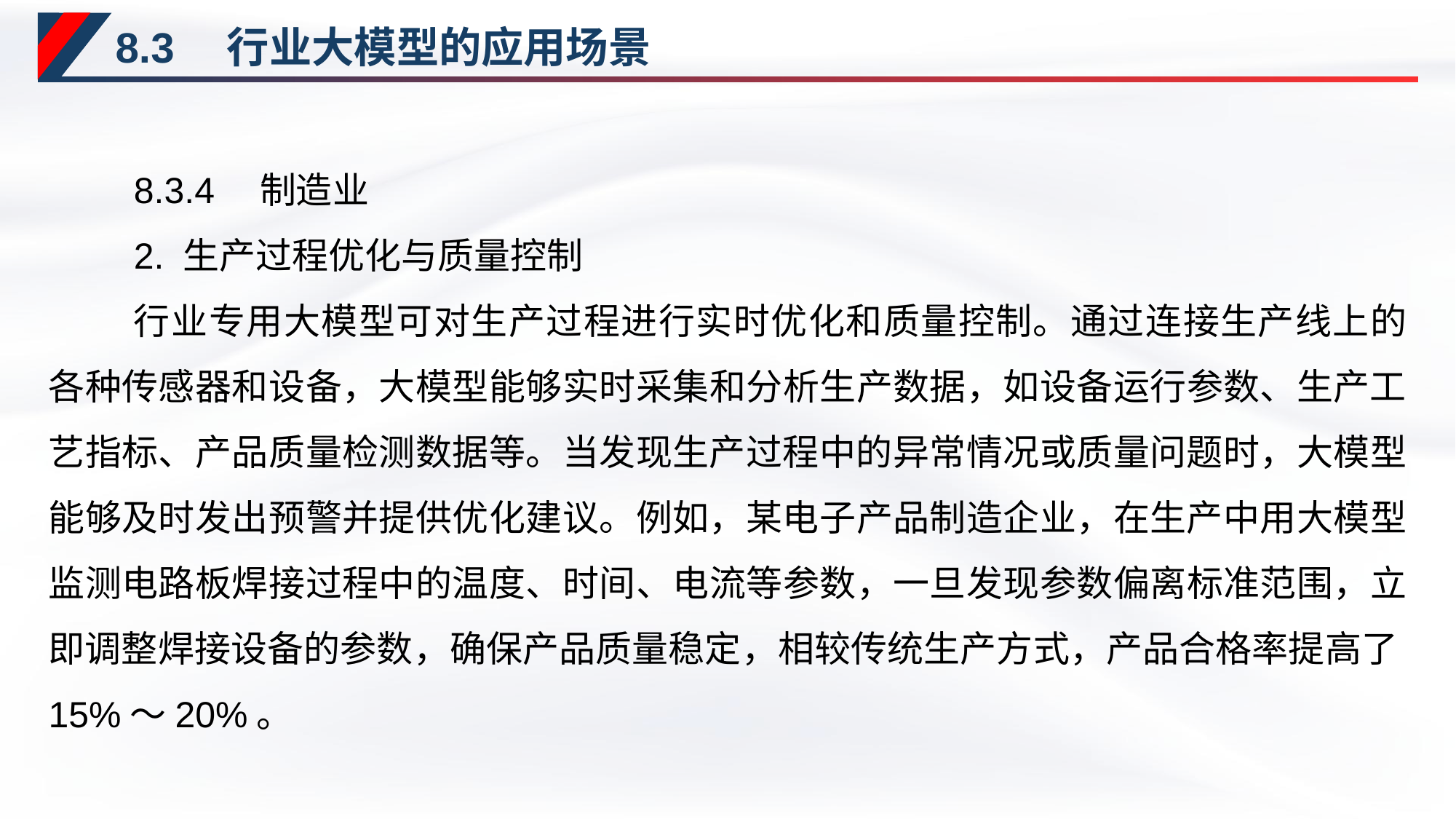

# 8.3　行业大模型的应用场景
8.3.4　制造业
2. 生产过程优化与质量控制
行业专用大模型可对生产过程进行实时优化和质量控制。通过连接生产线上的各种传感器和设备，大模型能够实时采集和分析生产数据，如设备运行参数、生产工艺指标、产品质量检测数据等。当发现生产过程中的异常情况或质量问题时，大模型能够及时发出预警并提供优化建议。例如，某电子产品制造企业，在生产中用大模型监测电路板焊接过程中的温度、时间、电流等参数，一旦发现参数偏离标准范围，立即调整焊接设备的参数，确保产品质量稳定，相较传统生产方式，产品合格率提高了15%～20%。